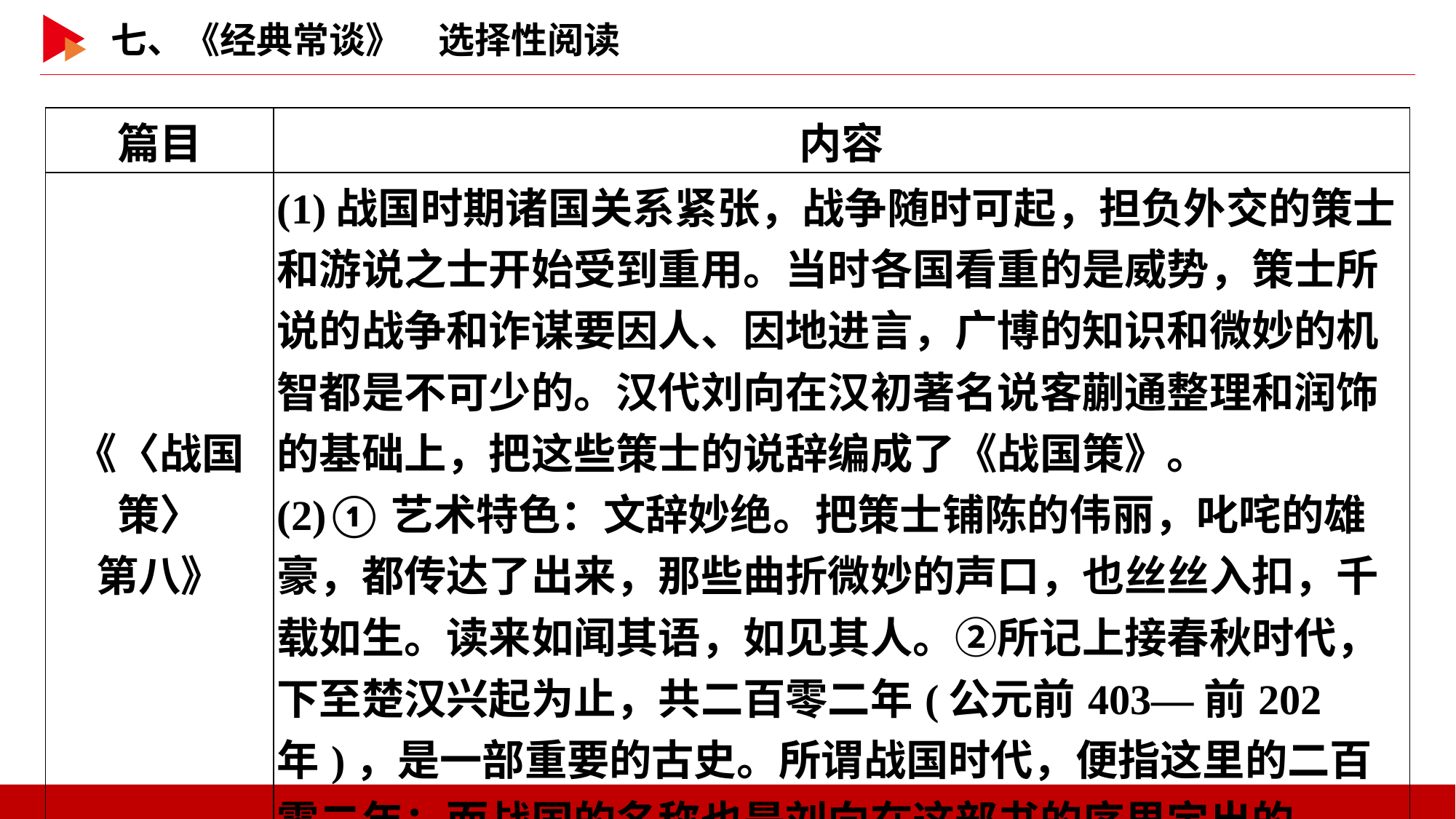

| 篇目 | 内容 |
| --- | --- |
| 《〈战国策〉 第八》 | (1)战国时期诸国关系紧张，战争随时可起，担负外交的策士和游说之士开始受到重用。当时各国看重的是威势，策士所说的战争和诈谋要因人、因地进言，广博的知识和微妙的机智都是不可少的。汉代刘向在汉初著名说客蒯通整理和润饰的基础上，把这些策士的说辞编成了《战国策》。 (2)①艺术特色：文辞妙绝。把策士铺陈的伟丽，叱咤的雄豪，都传达了出来，那些曲折微妙的声口，也丝丝入扣，千载如生。读来如闻其语，如见其人。②所记上接春秋时代，下至楚汉兴起为止，共二百零二年(公元前403—前202年)，是一部重要的古史。所谓战国时代，便指这里的二百零二年；而战国的名称也是刘向在这部书的序里定出的。 |